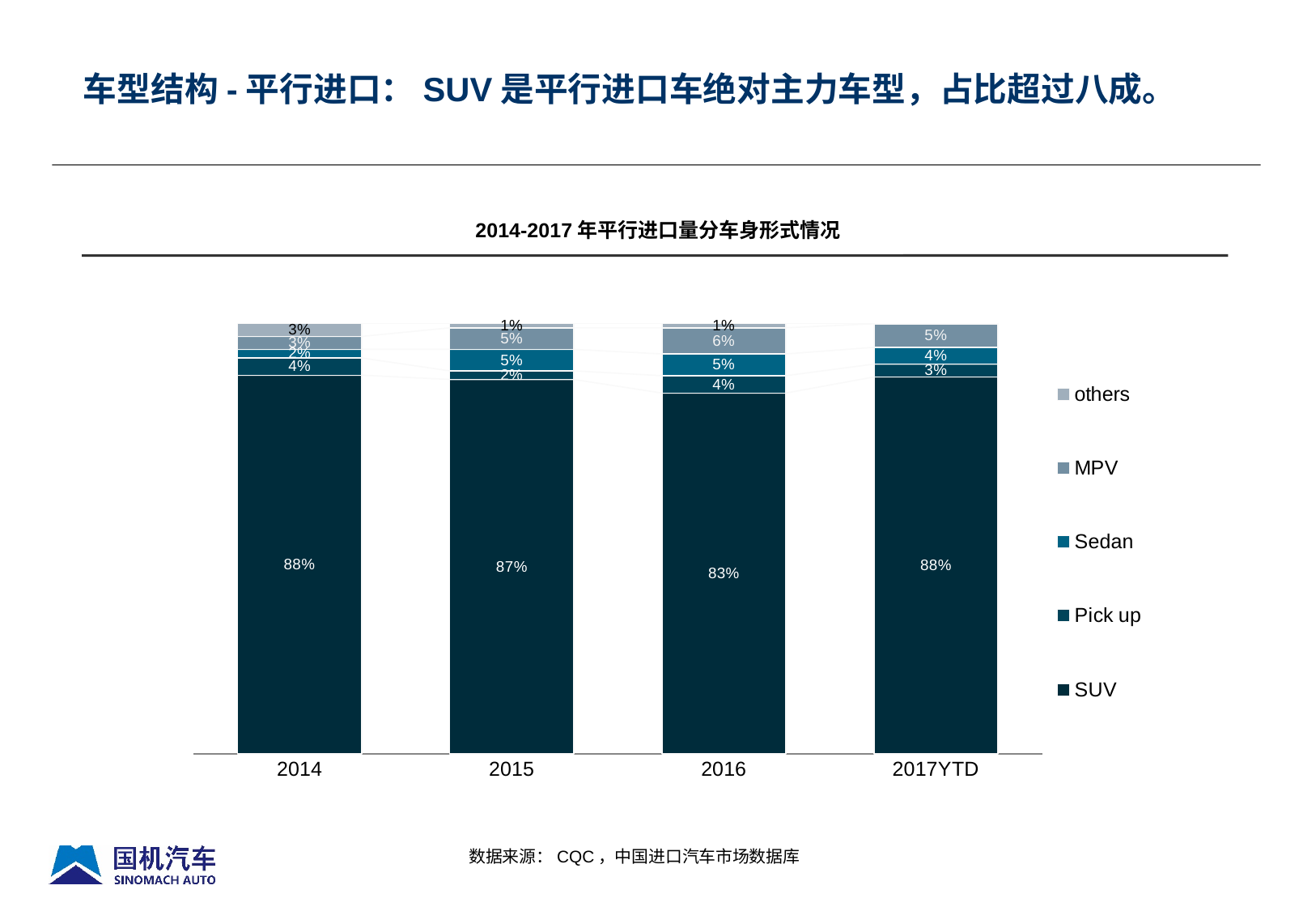

车型结构-平行进口：SUV是平行进口车绝对主力车型，占比超过八成。
2014-2017年平行进口量分车身形式情况

### Chart

| Category | SUV | Pick up | Sedan | MPV | others |
|---|---|---|---|---|---|
| 2014 | 0.88 | 0.04000000000000002 | 0.02000000000000001 | 0.030000000000000002 | 0.030000000000000002 |
| 2015 | 0.8700000000000003 | 0.02000000000000001 | 0.05 | 0.05 | 0.010000000000000005 |
| 2016 | 0.8300000000000003 | 0.04000000000000002 | 0.05 | 0.060000000000000026 | 0.010000000000000005 |
| 2017YTD | 0.875878145101212 | 0.029870951721044252 | 0.03893877616411801 | 0.054743385374528414 | 0.0005687416390973833 |
数据来源：CQC，中国进口汽车市场数据库